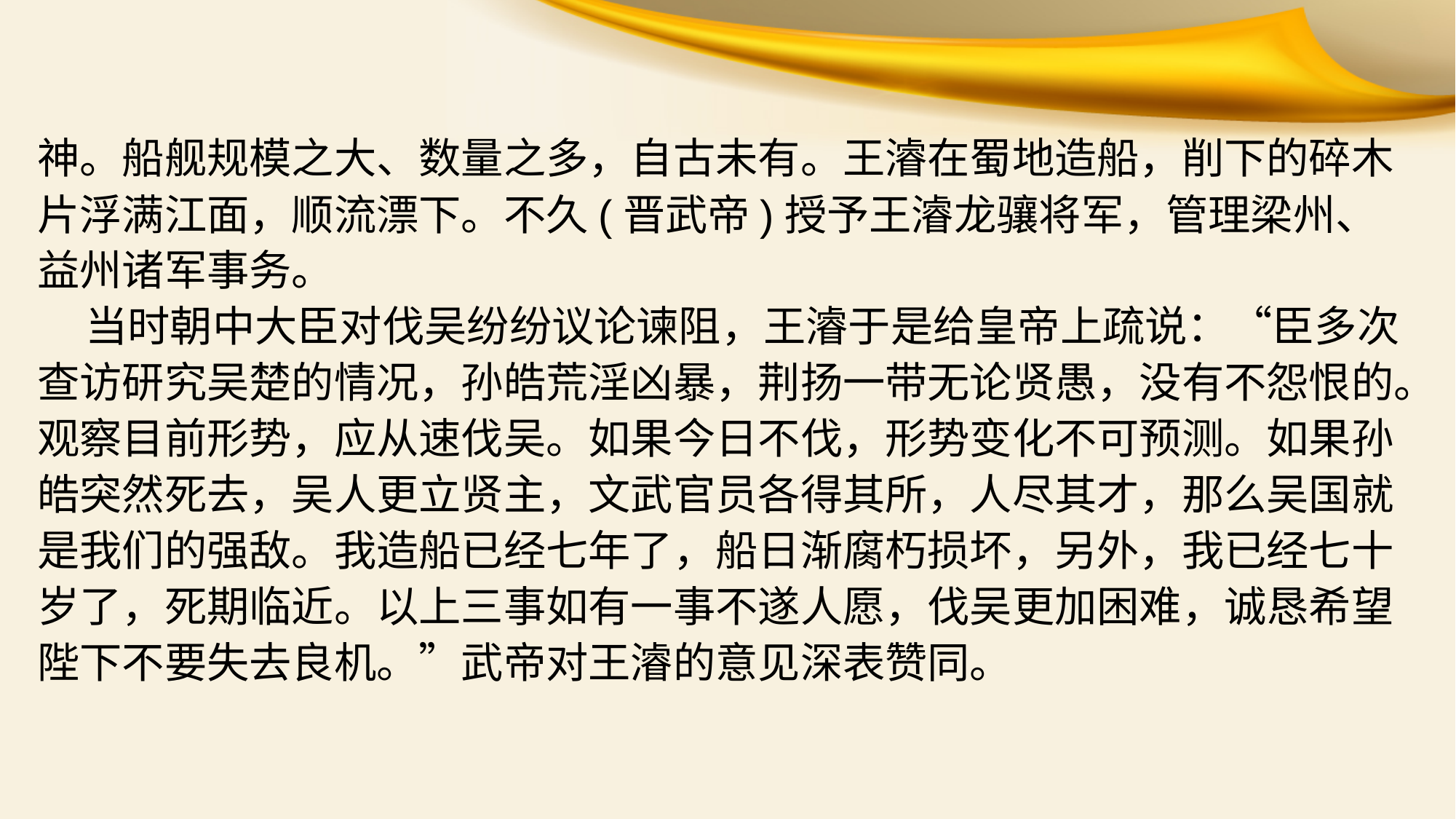

神。船舰规模之大、数量之多，自古未有。王濬在蜀地造船，削下的碎木片浮满江面，顺流漂下。不久(晋武帝)授予王濬龙骧将军，管理梁州、益州诸军事务。
    当时朝中大臣对伐吴纷纷议论谏阻，王濬于是给皇帝上疏说：“臣多次查访研究吴楚的情况，孙皓荒淫凶暴，荆扬一带无论贤愚，没有不怨恨的。观察目前形势，应从速伐吴。如果今日不伐，形势变化不可预测。如果孙皓突然死去，吴人更立贤主，文武官员各得其所，人尽其才，那么吴国就是我们的强敌。我造船已经七年了，船日渐腐朽损坏，另外，我已经七十岁了，死期临近。以上三事如有一事不遂人愿，伐吴更加困难，诚恳希望陛下不要失去良机。”武帝对王濬的意见深表赞同。